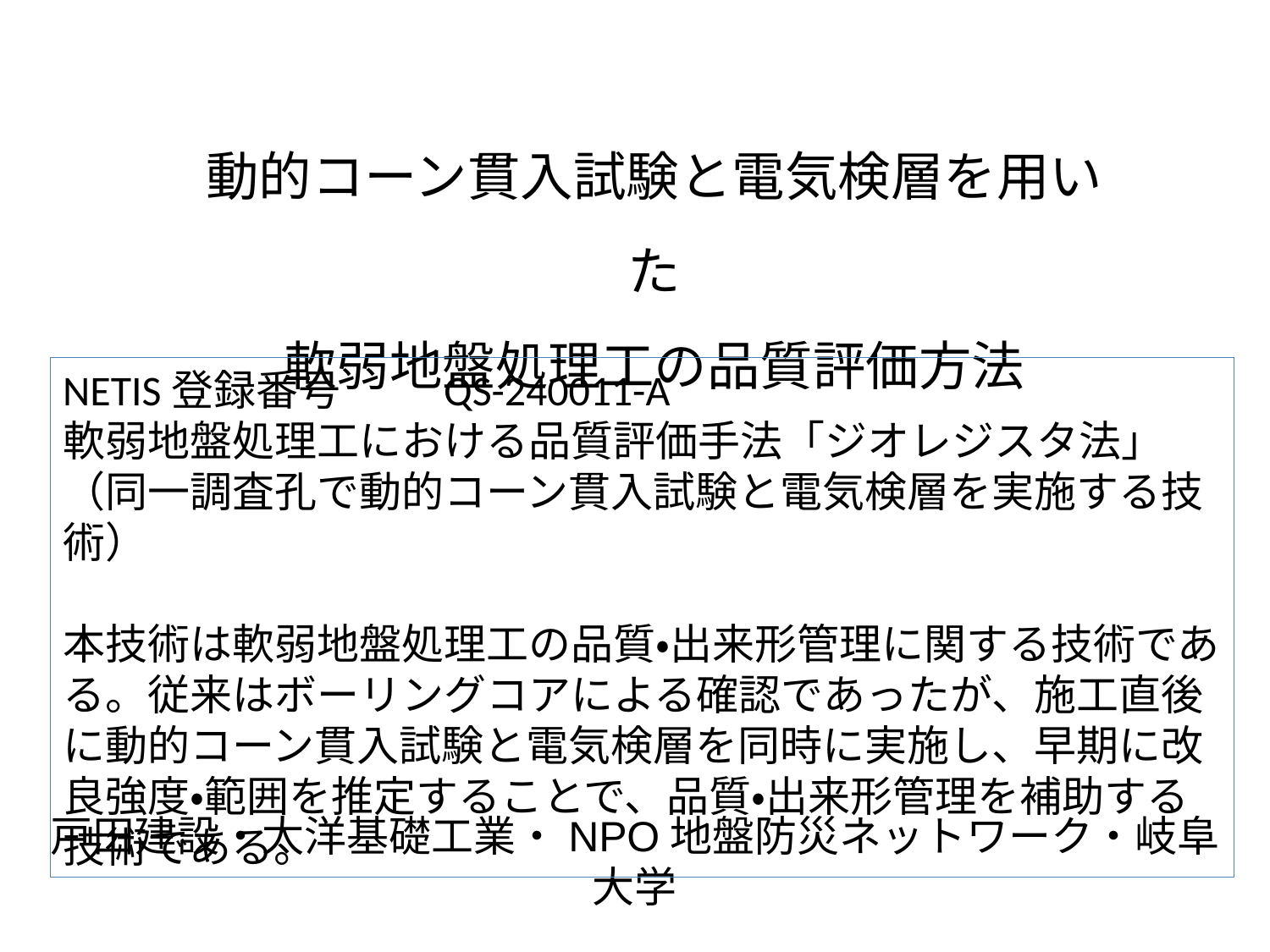

動的コーン貫入試験と電気検層を用いた
軟弱地盤処理工の品質評価方法
NETIS登録番号	QS-240011-A
軟弱地盤処理工における品質評価手法「ジオレジスタ法」
（同一調査孔で動的コーン貫入試験と電気検層を実施する技術）

本技術は軟弱地盤処理工の品質・出来形管理に関する技術である。従来はボーリングコアによる確認であったが、施工直後に動的コーン貫入試験と電気検層を同時に実施し、早期に改良強度・範囲を推定することで、品質・出来形管理を補助する技術である。
戸田建設・太洋基礎工業・NPO地盤防災ネットワーク・岐阜大学